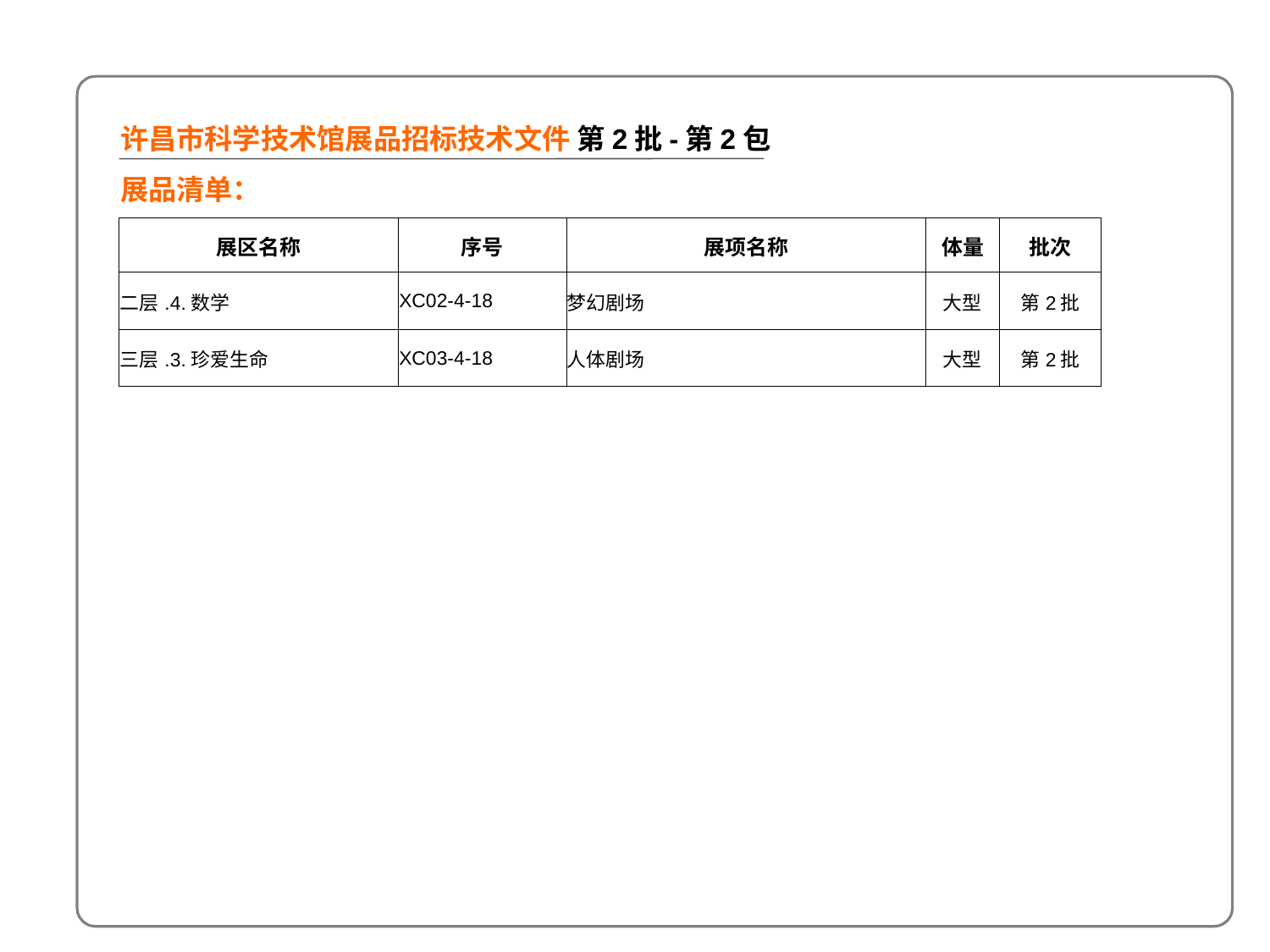

1 F

许昌市科学技术馆展品招标技术文件 第2批-第2包
展品清单：
| 展区名称 | 序号 | 展项名称 | 体量 | 批次 |
| --- | --- | --- | --- | --- |
| 二层.4.数学 | XC02-4-18 | 梦幻剧场 | 大型 | 第2批 |
| 三层.3.珍爱生命 | XC03-4-18 | 人体剧场 | 大型 | 第2批 |